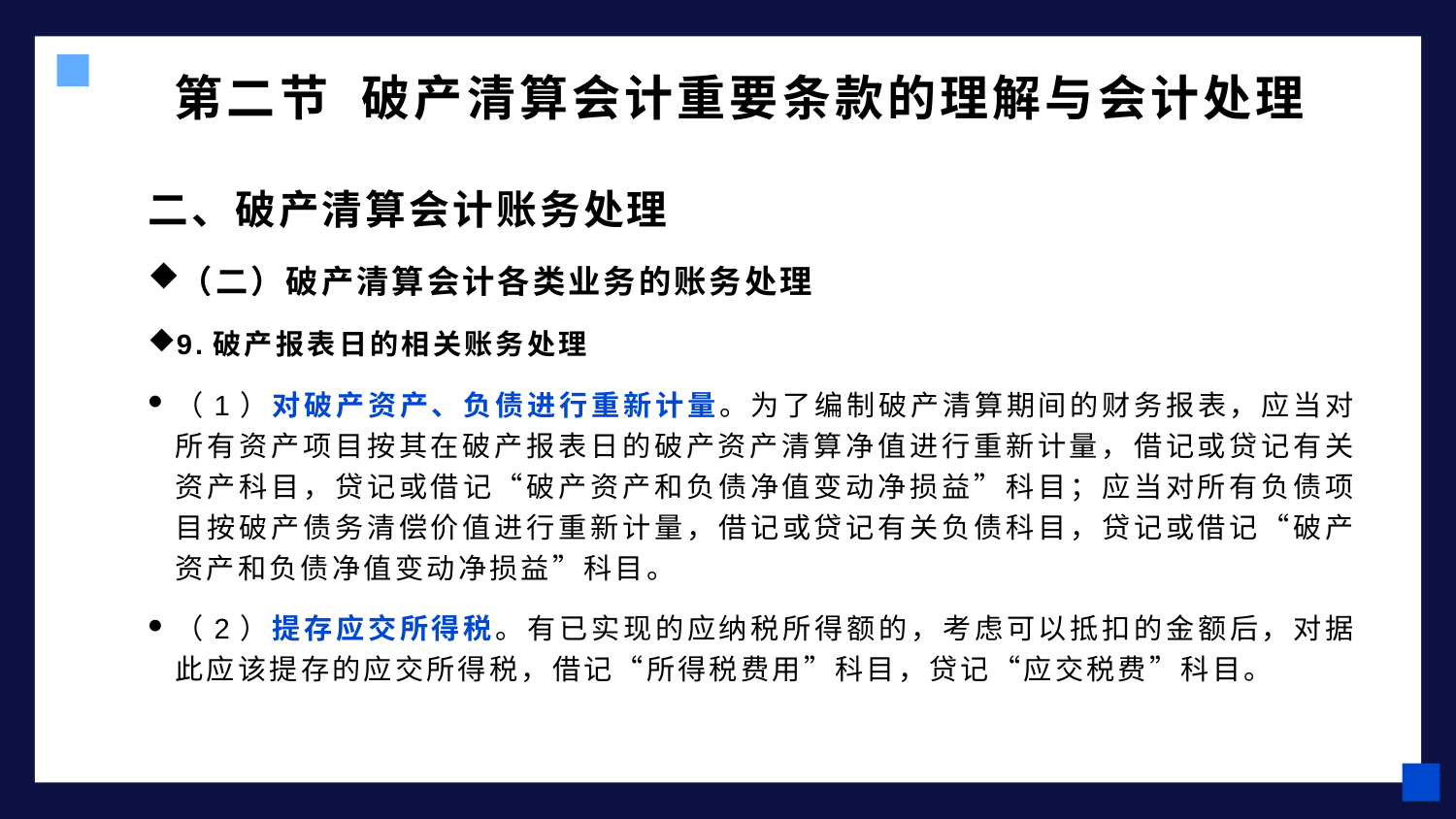

# 第二节  破产清算会计重要条款的理解与会计处理
二、破产清算会计账务处理
（二）破产清算会计各类业务的账务处理
9.破产报表日的相关账务处理
（1）对破产资产、负债进行重新计量。为了编制破产清算期间的财务报表，应当对所有资产项目按其在破产报表日的破产资产清算净值进行重新计量，借记或贷记有关资产科目，贷记或借记“破产资产和负债净值变动净损益”科目；应当对所有负债项目按破产债务清偿价值进行重新计量，借记或贷记有关负债科目，贷记或借记“破产资产和负债净值变动净损益”科目。
（2）提存应交所得税。有已实现的应纳税所得额的，考虑可以抵扣的金额后，对据此应该提存的应交所得税，借记“所得税费用”科目，贷记“应交税费”科目。